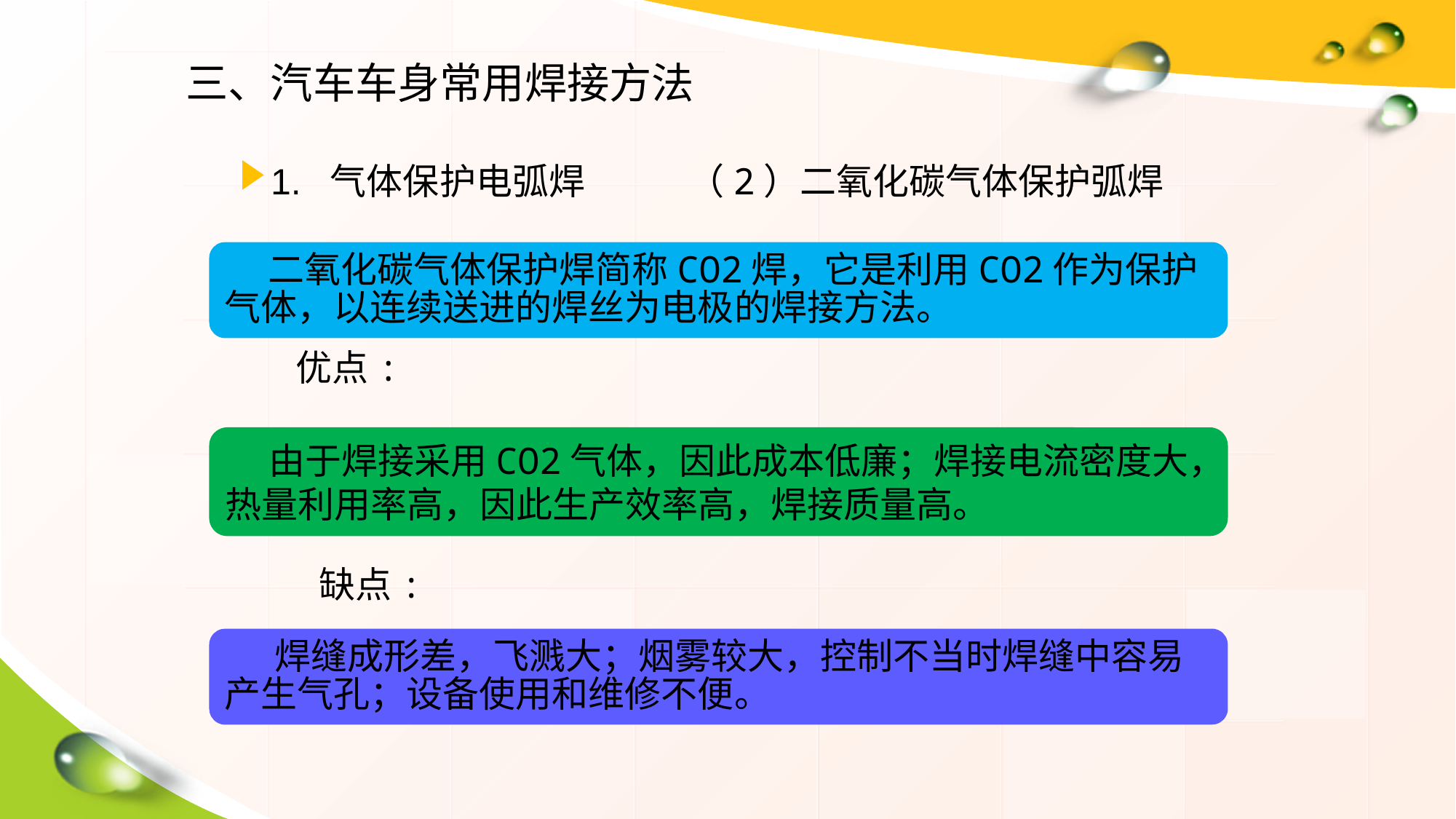

三、汽车车身常用焊接方法
1.  气体保护电弧焊

（2）二氧化碳气体保护弧焊

      二氧化碳气体保护焊简称CO2焊，它是利用CO2作为保护气体，以连续送进的焊丝为电极的焊接方法。
       优点:
      由于焊接采用CO2气体，因此成本低廉；焊接电流密度大，热量利用率高，因此生产效率高，焊接质量高。
缺点:
       焊缝成形差，飞溅大；烟雾较大，控制不当时焊缝中容易产生气孔；设备使用和维修不便。